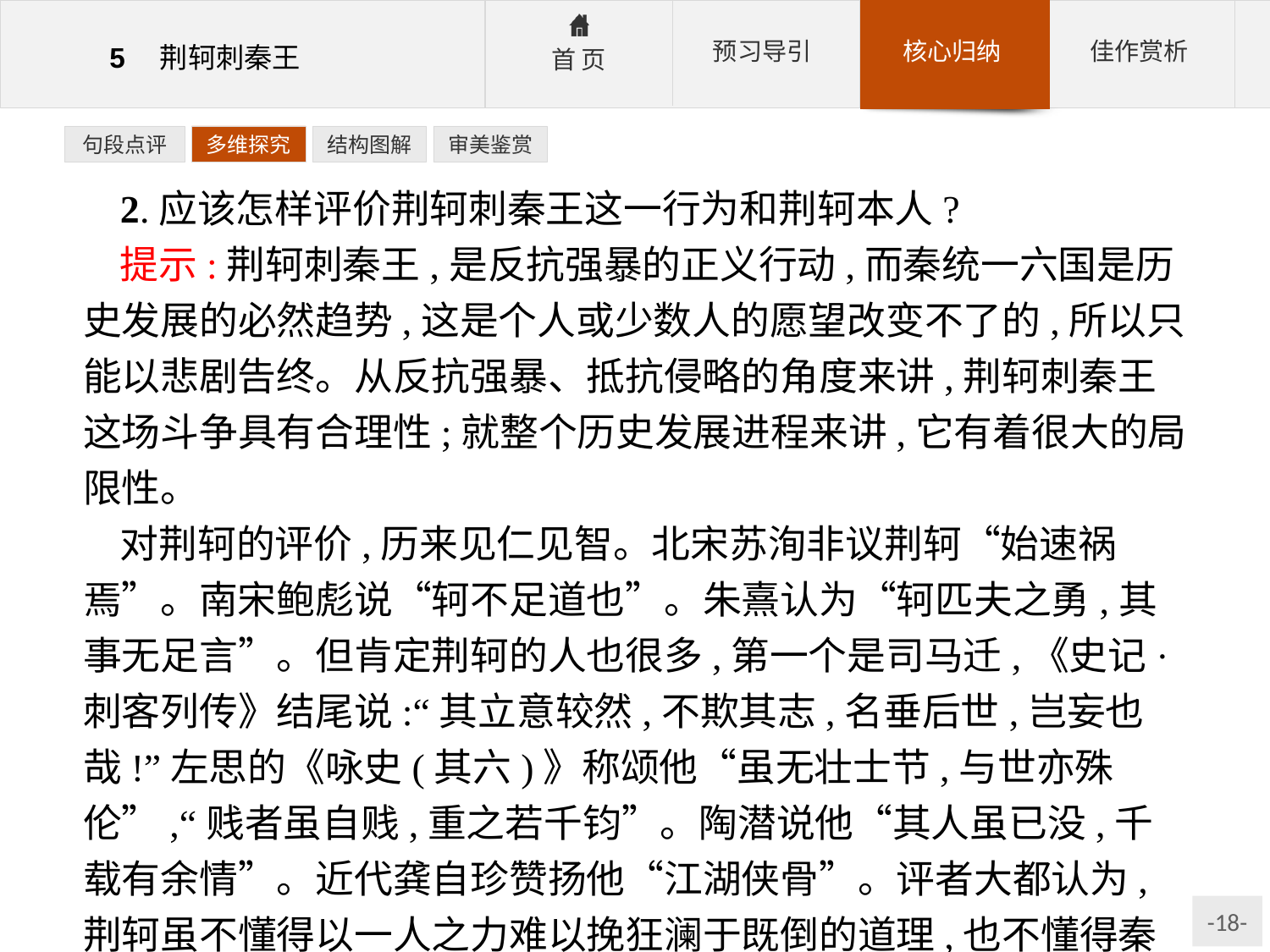

句段点评
多维探究
结构图解
审美鉴赏
2.应该怎样评价荆轲刺秦王这一行为和荆轲本人?
提示:荆轲刺秦王,是反抗强暴的正义行动,而秦统一六国是历史发展的必然趋势,这是个人或少数人的愿望改变不了的,所以只能以悲剧告终。从反抗强暴、抵抗侵略的角度来讲,荆轲刺秦王这场斗争具有合理性;就整个历史发展进程来讲,它有着很大的局限性。
对荆轲的评价,历来见仁见智。北宋苏洵非议荆轲“始速祸焉”。南宋鲍彪说“轲不足道也”。朱熹认为“轲匹夫之勇,其事无足言”。但肯定荆轲的人也很多,第一个是司马迁,《史记·刺客列传》结尾说:“其立意较然,不欺其志,名垂后世,岂妄也哉!”左思的《咏史(其六)》称颂他“虽无壮士节,与世亦殊伦”,“贱者虽自贱,重之若千钧”。陶潜说他“其人虽已没,千载有余情”。近代龚自珍赞扬他“江湖侠骨”。评者大都认为,荆轲虽不懂得以一人之力难以挽狂澜于既倒的道理,也不懂得秦统一天下是历史发展的必然趋势,但他不畏强暴,不怕牺牲,不避艰险的精神和气概还是值得称道的。